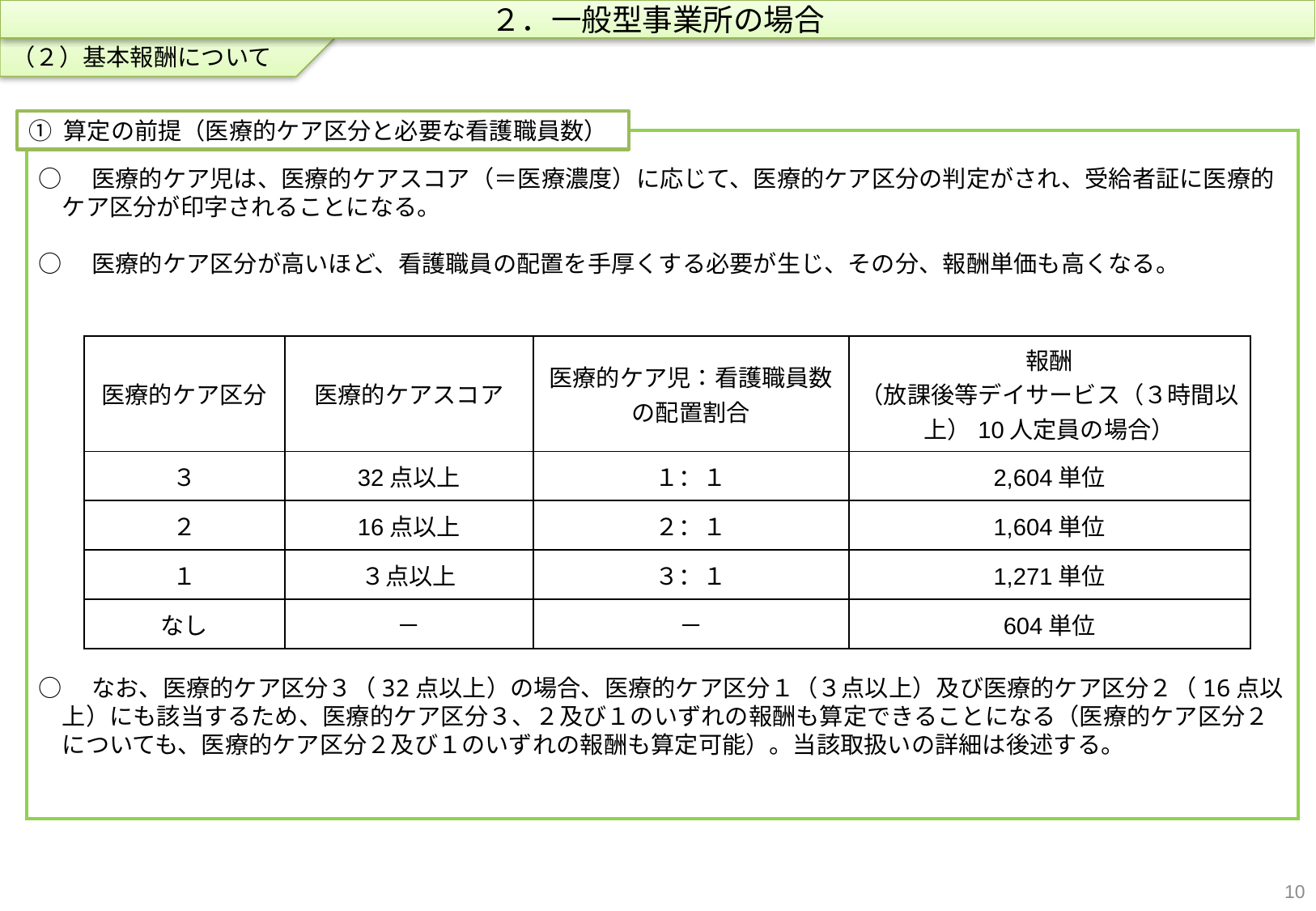

（２）基本報酬について
２．一般型事業所の場合
① 算定の前提（医療的ケア区分と必要な看護職員数）
○　医療的ケア児は、医療的ケアスコア（＝医療濃度）に応じて、医療的ケア区分の判定がされ、受給者証に医療的ケア区分が印字されることになる。

○　医療的ケア区分が高いほど、看護職員の配置を手厚くする必要が生じ、その分、報酬単価も高くなる。

○　なお、医療的ケア区分３（32点以上）の場合、医療的ケア区分１（３点以上）及び医療的ケア区分２（16点以上）にも該当するため、医療的ケア区分３、２及び１のいずれの報酬も算定できることになる（医療的ケア区分２についても、医療的ケア区分２及び１のいずれの報酬も算定可能）。当該取扱いの詳細は後述する。
| 医療的ケア区分 | 医療的ケアスコア | 医療的ケア児：看護職員数 の配置割合 | 報酬 （放課後等デイサービス（３時間以上）10人定員の場合） |
| --- | --- | --- | --- |
| ３ | 32点以上 | １：１ | 2,604単位 |
| ２ | 16点以上 | ２：１ | 1,604単位 |
| １ | ３点以上 | ３：１ | 1,271単位 |
| なし | － | － | 604単位 |
10